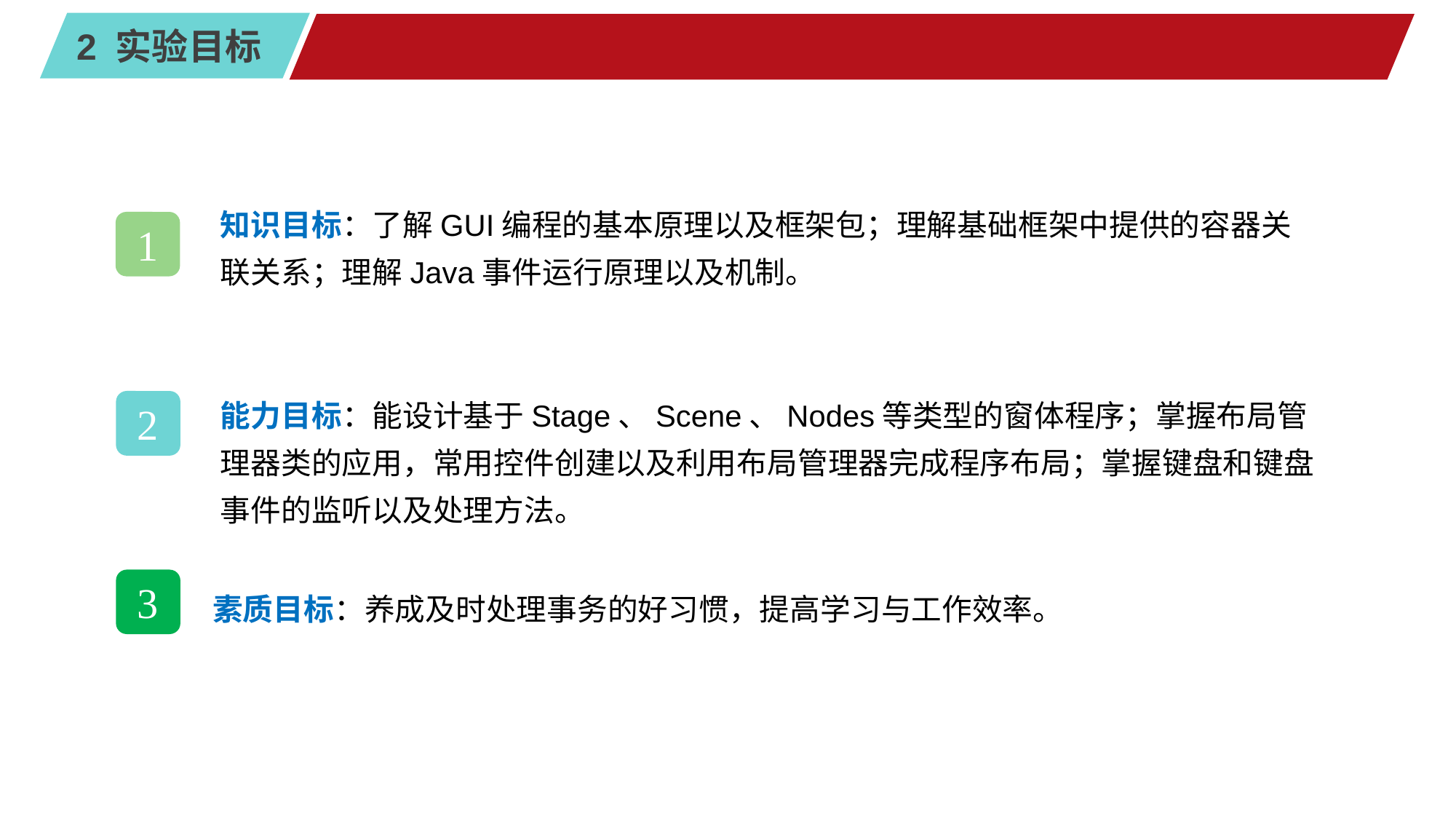

#
知识目标：了解GUI编程的基本原理以及框架包；理解基础框架中提供的容器关联关系；理解Java事件运行原理以及机制。
1
能力目标：能设计基于Stage、Scene、Nodes等类型的窗体程序；掌握布局管理器类的应用，常用控件创建以及利用布局管理器完成程序布局；掌握键盘和键盘事件的监听以及处理方法。
2
3
素质目标：养成及时处理事务的好习惯，提高学习与工作效率。